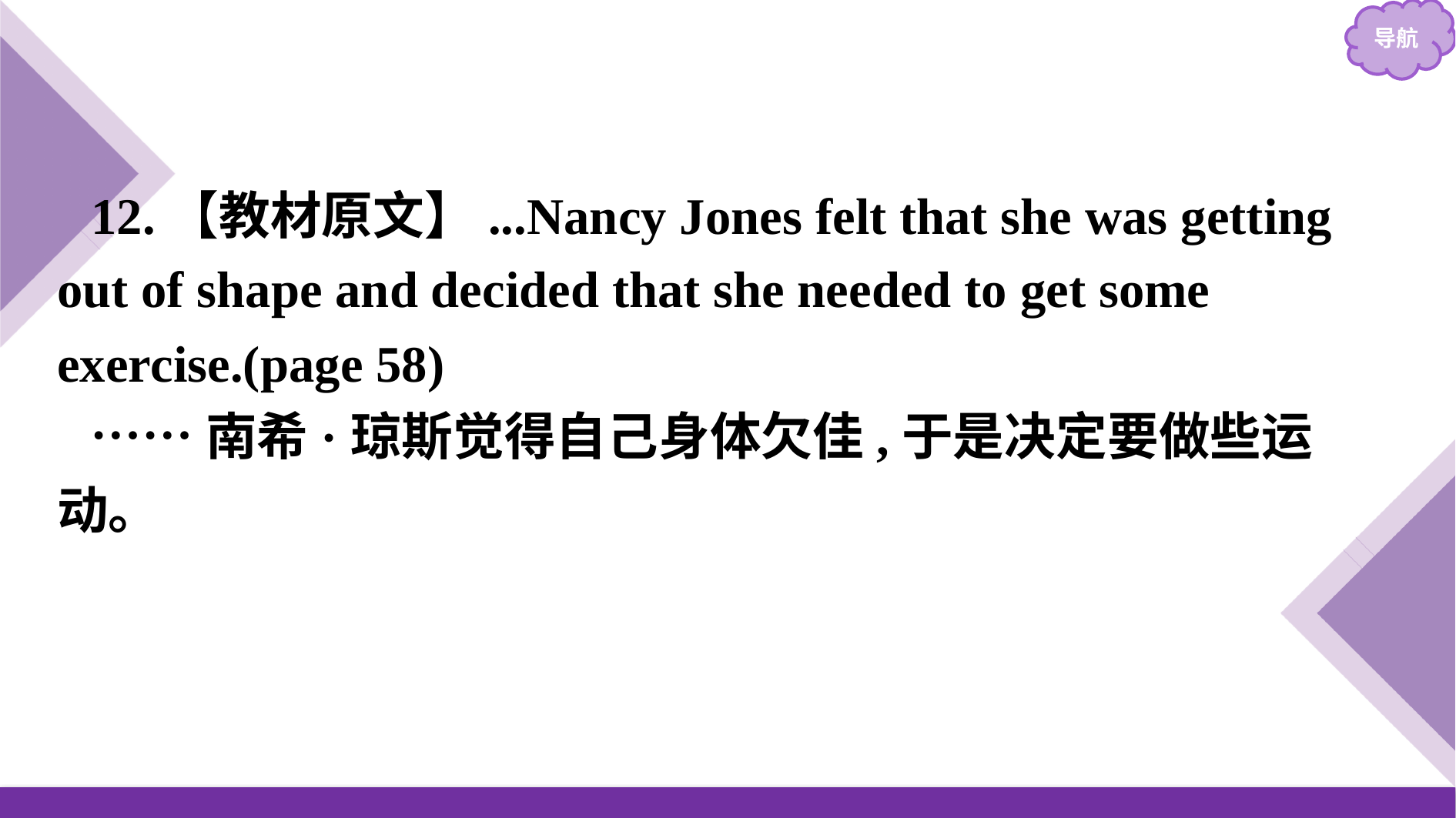

12.【教材原文】...Nancy Jones felt that she was getting out of shape and decided that she needed to get some exercise.(page 58)
……南希·琼斯觉得自己身体欠佳,于是决定要做些运动。